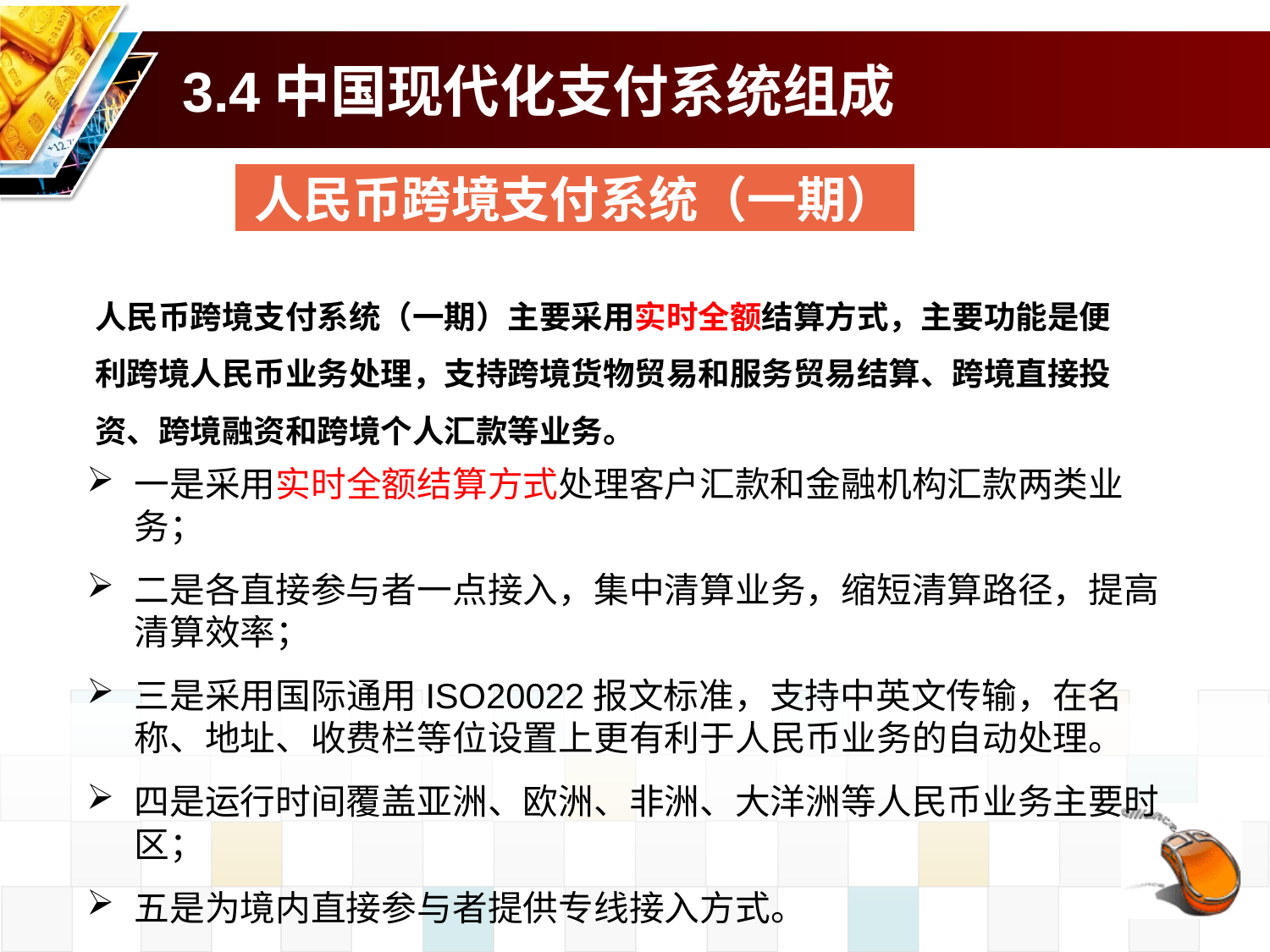

# 3.4中国现代化支付系统组成
人民币跨境支付系统（一期）
人民币跨境支付系统（一期）主要采用实时全额结算方式，主要功能是便利跨境人民币业务处理，支持跨境货物贸易和服务贸易结算、跨境直接投资、跨境融资和跨境个人汇款等业务。
一是采用实时全额结算方式处理客户汇款和金融机构汇款两类业务；
二是各直接参与者一点接入，集中清算业务，缩短清算路径，提高清算效率；
三是采用国际通用ISO20022报文标准，支持中英文传输，在名称、地址、收费栏等位设置上更有利于人民币业务的自动处理。
四是运行时间覆盖亚洲、欧洲、非洲、大洋洲等人民币业务主要时区；
五是为境内直接参与者提供专线接入方式。